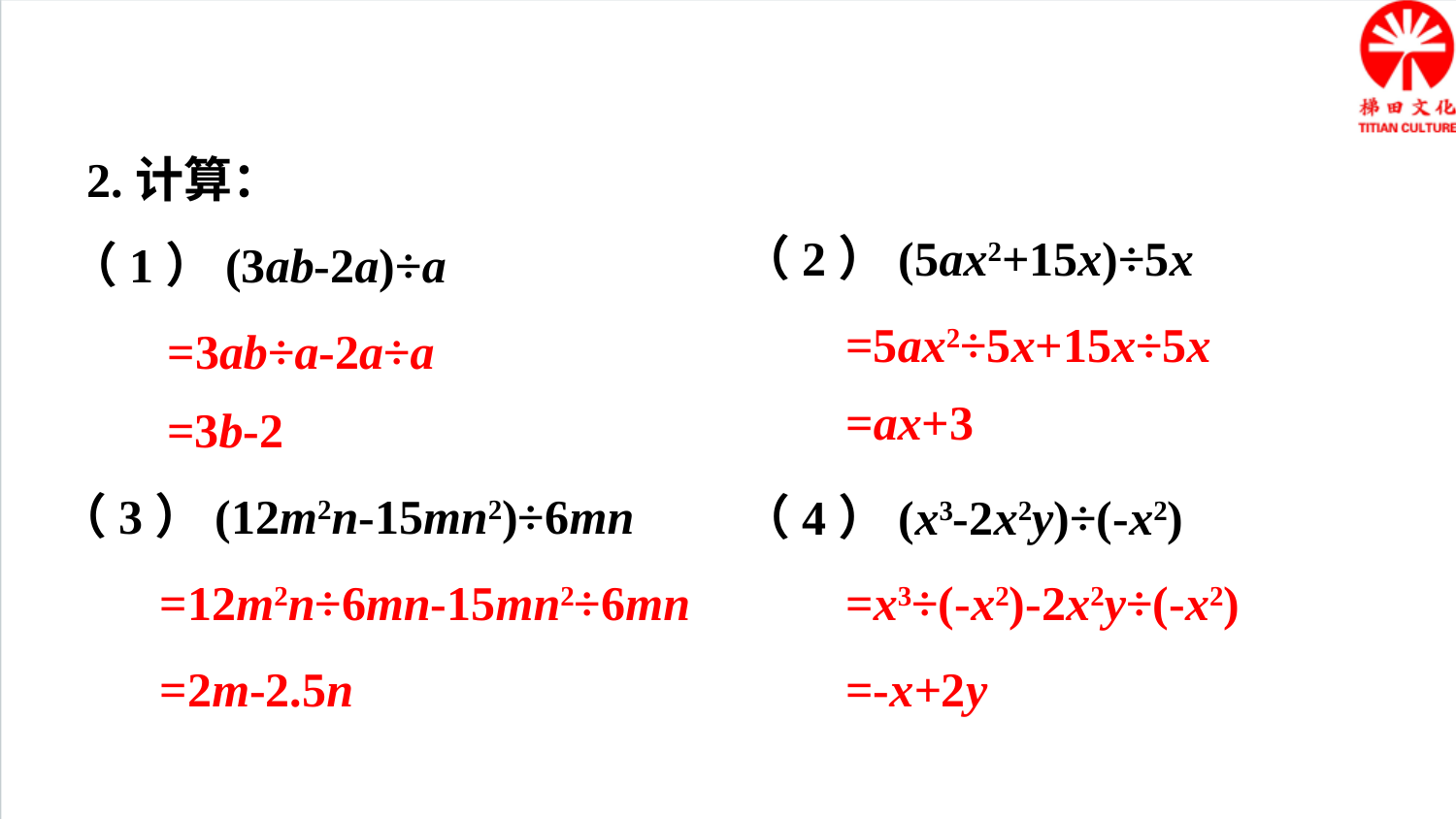

2.计算：
（2）(5ax2+15x)÷5x
（1）(3ab-2a)÷a
=5ax2÷5x+15x÷5x
=3ab÷a-2a÷a
=ax+3
=3b-2
（3）(12m2n-15mn2)÷6mn
（4）(x3-2x2y)÷(-x2)
=12m2n÷6mn-15mn2÷6mn
=x3÷(-x2)-2x2y÷(-x2)
=2m-2.5n
=-x+2y